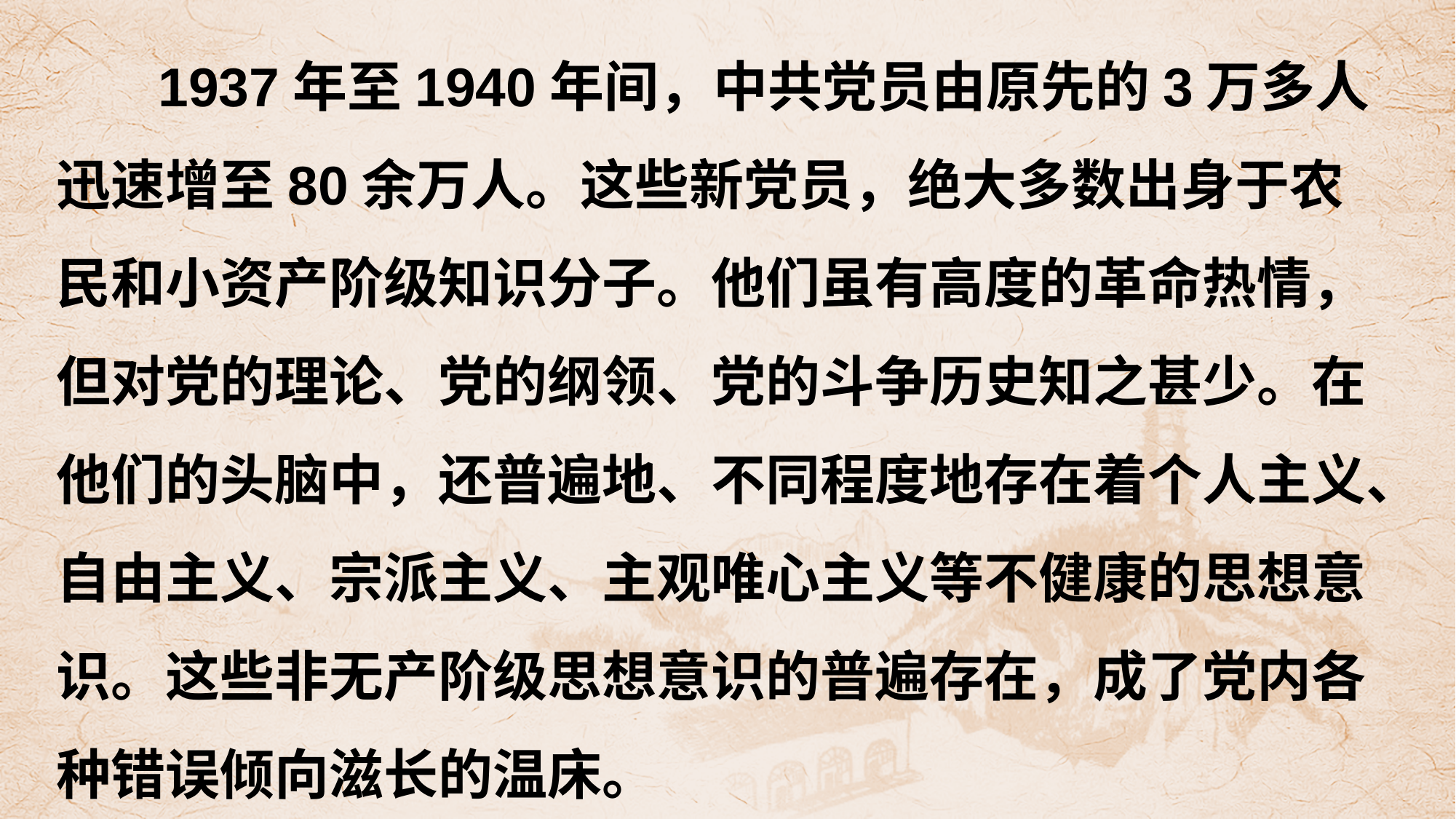

1937年至1940年间，中共党员由原先的3万多人迅速增至80余万人。这些新党员，绝大多数出身于农民和小资产阶级知识分子。他们虽有高度的革命热情，但对党的理论、党的纲领、党的斗争历史知之甚少。在他们的头脑中，还普遍地、不同程度地存在着个人主义、自由主义、宗派主义、主观唯心主义等不健康的思想意识。这些非无产阶级思想意识的普遍存在，成了党内各种错误倾向滋长的温床。